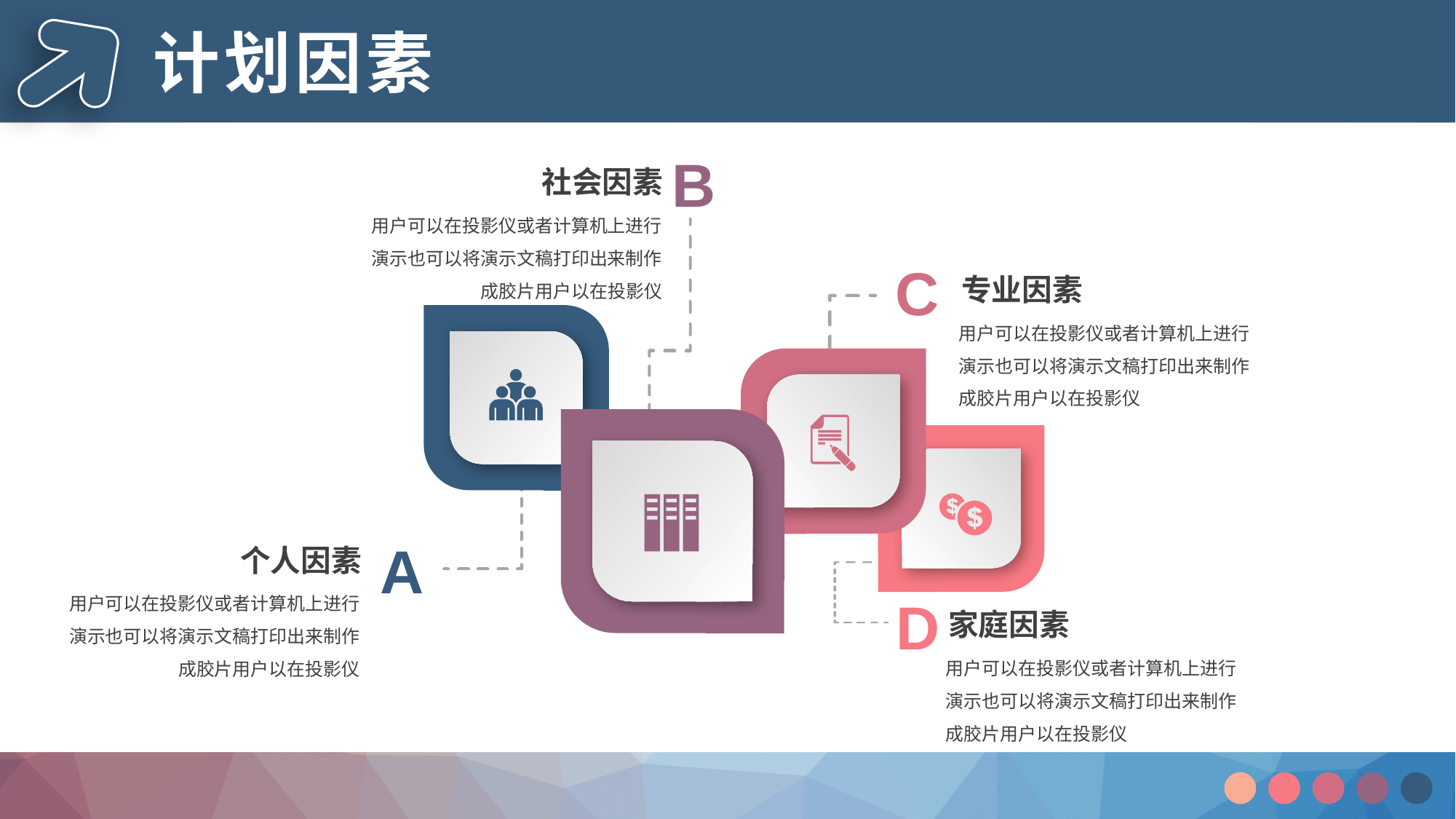

计划因素

B
社会因素
用户可以在投影仪或者计算机上进行演示也可以将演示文稿打印出来制作成胶片用户以在投影仪

C
专业因素

用户可以在投影仪或者计算机上进行演示也可以将演示文稿打印出来制作成胶片用户以在投影仪

A
个人因素

用户可以在投影仪或者计算机上进行演示也可以将演示文稿打印出来制作成胶片用户以在投影仪
D
家庭因素
用户可以在投影仪或者计算机上进行演示也可以将演示文稿打印出来制作成胶片用户以在投影仪